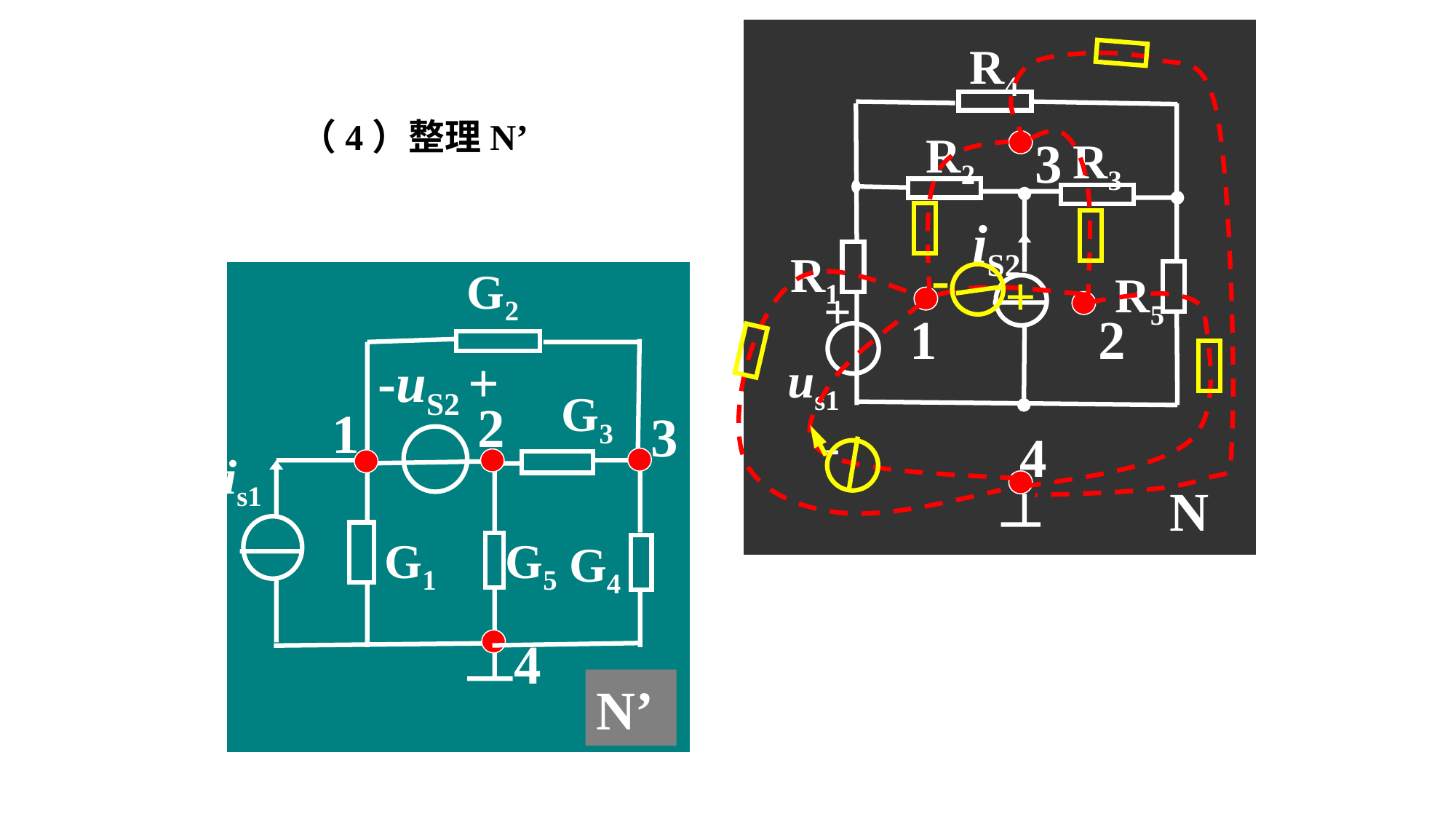

R4

R2
3
R3

iS2

R1
-

+
R5

   +
us1
   -

2
1

4

N

（4）整理N’
G2

-uS2 +

G3

2
1
3

is1

G1

G5

G4

4

N’